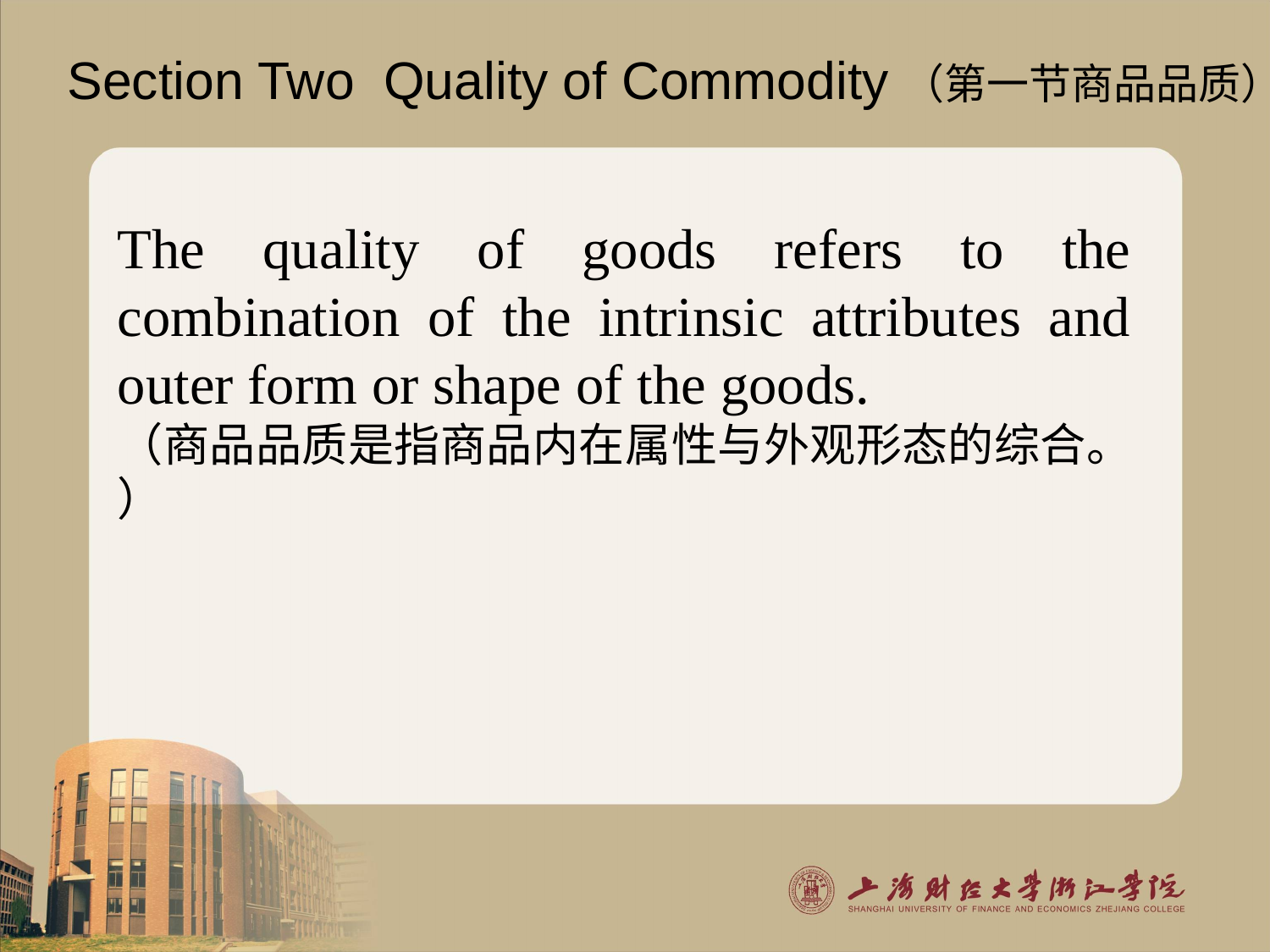

Section Two  Quality of Commodity（第一节商品品质）
The quality of goods refers to the combination of the intrinsic attributes and outer form or shape of the goods.
（商品品质是指商品内在属性与外观形态的综合。 ）